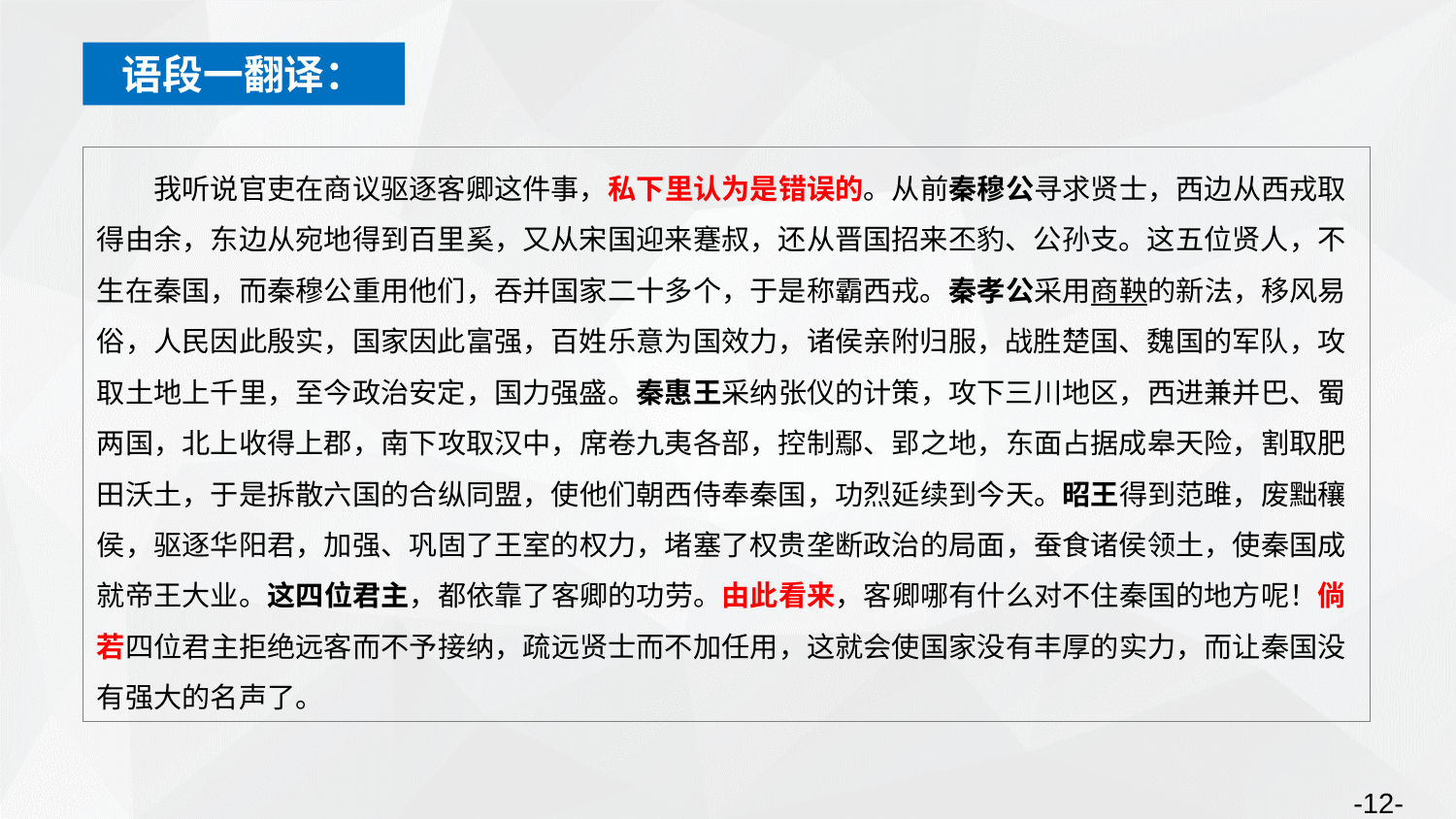

语段一翻译：
　　我听说官吏在商议驱逐客卿这件事，私下里认为是错误的。从前秦穆公寻求贤士，西边从西戎取得由余，东边从宛地得到百里奚，又从宋国迎来蹇叔，还从晋国招来丕豹、公孙支。这五位贤人，不生在秦国，而秦穆公重用他们，吞并国家二十多个，于是称霸西戎。秦孝公采用商鞅的新法，移风易俗，人民因此殷实，国家因此富强，百姓乐意为国效力，诸侯亲附归服，战胜楚国、魏国的军队，攻取土地上千里，至今政治安定，国力强盛。秦惠王采纳张仪的计策，攻下三川地区，西进兼并巴、蜀两国，北上收得上郡，南下攻取汉中，席卷九夷各部，控制鄢、郢之地，东面占据成皋天险，割取肥田沃土，于是拆散六国的合纵同盟，使他们朝西侍奉秦国，功烈延续到今天。昭王得到范雎，废黜穰侯，驱逐华阳君，加强、巩固了王室的权力，堵塞了权贵垄断政治的局面，蚕食诸侯领土，使秦国成就帝王大业。这四位君主，都依靠了客卿的功劳。由此看来，客卿哪有什么对不住秦国的地方呢！倘若四位君主拒绝远客而不予接纳，疏远贤士而不加任用，这就会使国家没有丰厚的实力，而让秦国没有强大的名声了。
-12-